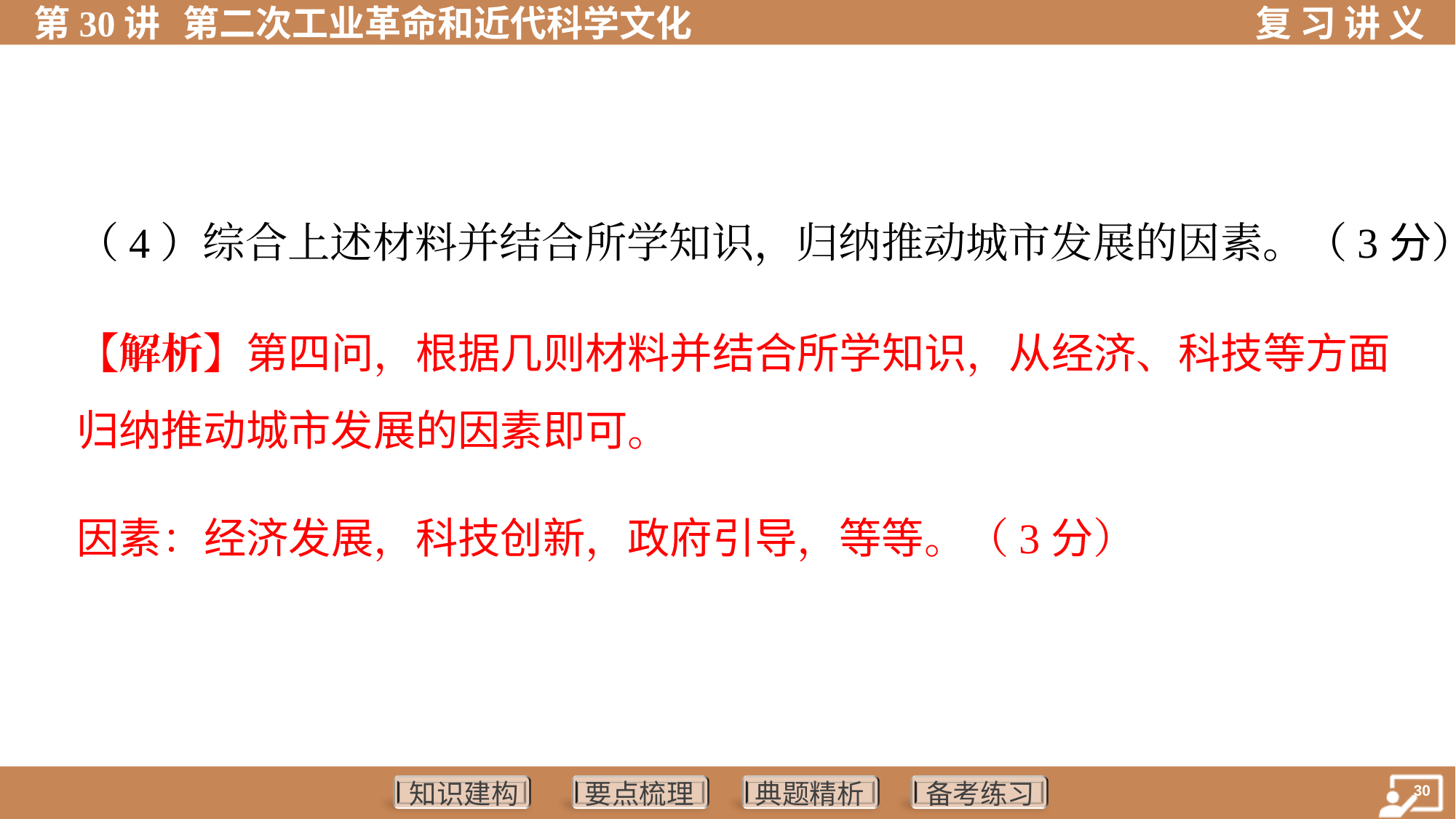

（4）综合上述材料并结合所学知识，归纳推动城市发展的因素。（3分）
【解析】第四问，根据几则材料并结合所学知识，从经济、科技等方面
归纳推动城市发展的因素即可。
因素：经济发展，科技创新，政府引导，等等。（3分）